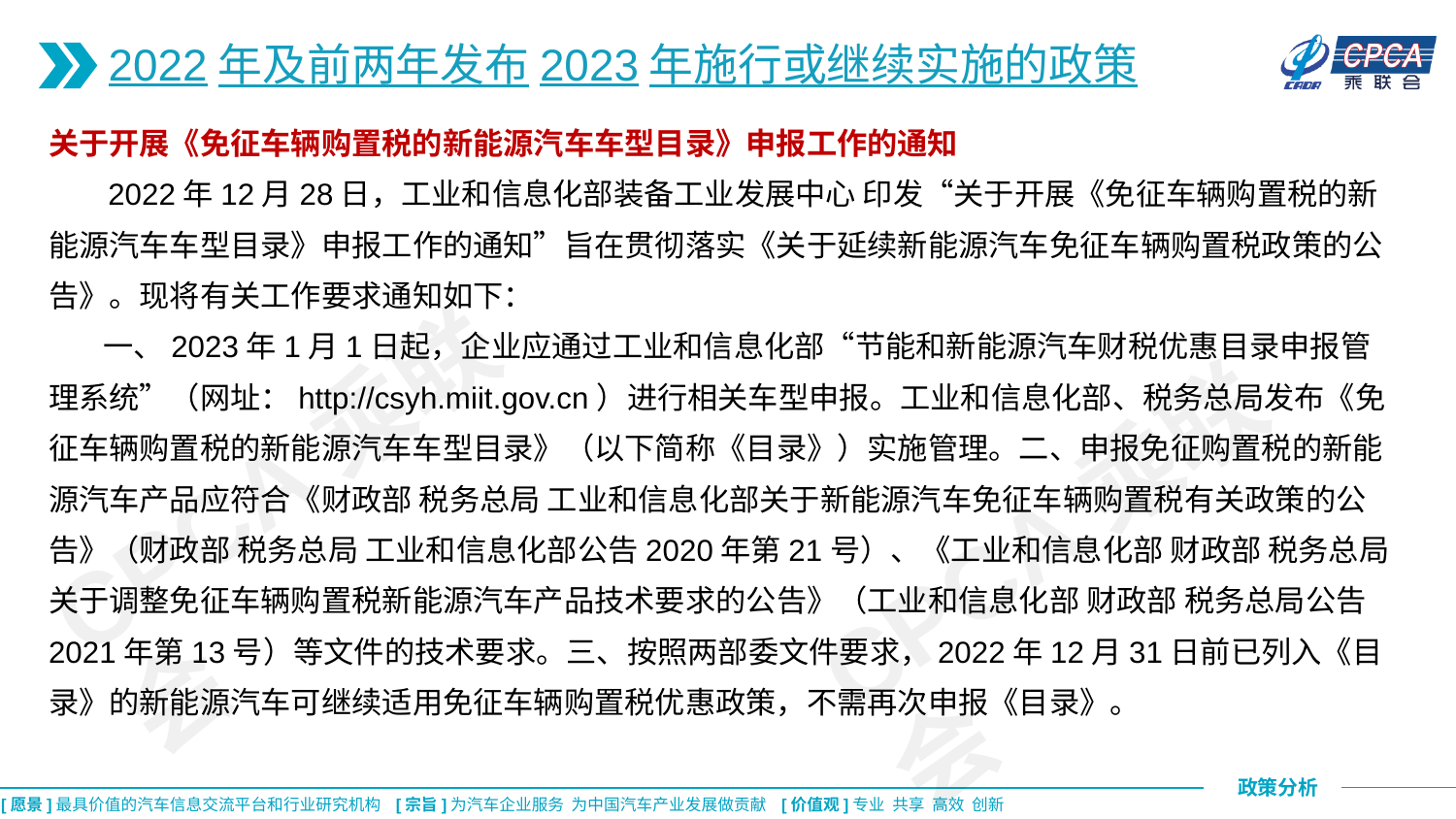

2022年及前两年发布2023年施行或继续实施的政策
关于开展《免征车辆购置税的新能源汽车车型目录》申报工作的通知
       2022年12月28日，工业和信息化部装备工业发展中心 印发“关于开展《免征车辆购置税的新能源汽车车型目录》申报工作的通知”旨在贯彻落实《关于延续新能源汽车免征车辆购置税政策的公告》。现将有关工作要求通知如下：
       一、2023年1月1日起，企业应通过工业和信息化部“节能和新能源汽车财税优惠目录申报管理系统”（网址：http://csyh.miit.gov.cn）进行相关车型申报。工业和信息化部、税务总局发布《免征车辆购置税的新能源汽车车型目录》（以下简称《目录》）实施管理。二、申报免征购置税的新能源汽车产品应符合《财政部 税务总局 工业和信息化部关于新能源汽车免征车辆购置税有关政策的公告》（财政部 税务总局 工业和信息化部公告2020年第21号）、《工业和信息化部 财政部 税务总局关于调整免征车辆购置税新能源汽车产品技术要求的公告》（工业和信息化部 财政部 税务总局公告2021年第13号）等文件的技术要求。三、按照两部委文件要求，2022年12月31日前已列入《目录》的新能源汽车可继续适用免征车辆购置税优惠政策，不需再次申报《目录》。
CPCA乘联会
CPCA乘联会